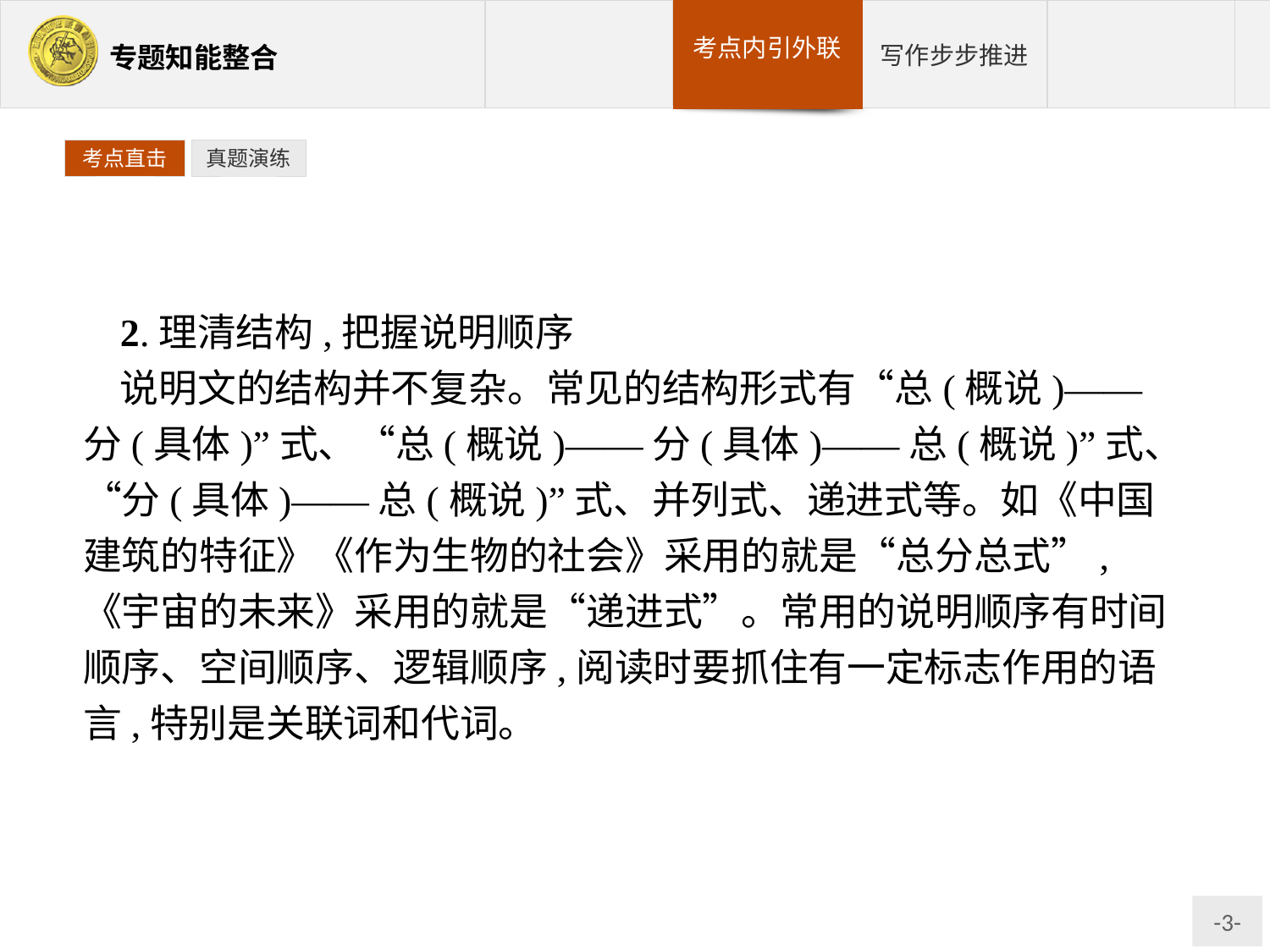

考点直击
真题演练
2.理清结构,把握说明顺序
说明文的结构并不复杂。常见的结构形式有“总(概说)——分(具体)”式、“总(概说)——分(具体)——总(概说)”式、“分(具体)——总(概说)”式、并列式、递进式等。如《中国建筑的特征》《作为生物的社会》采用的就是“总分总式”,《宇宙的未来》采用的就是“递进式”。常用的说明顺序有时间顺序、空间顺序、逻辑顺序,阅读时要抓住有一定标志作用的语言,特别是关联词和代词。